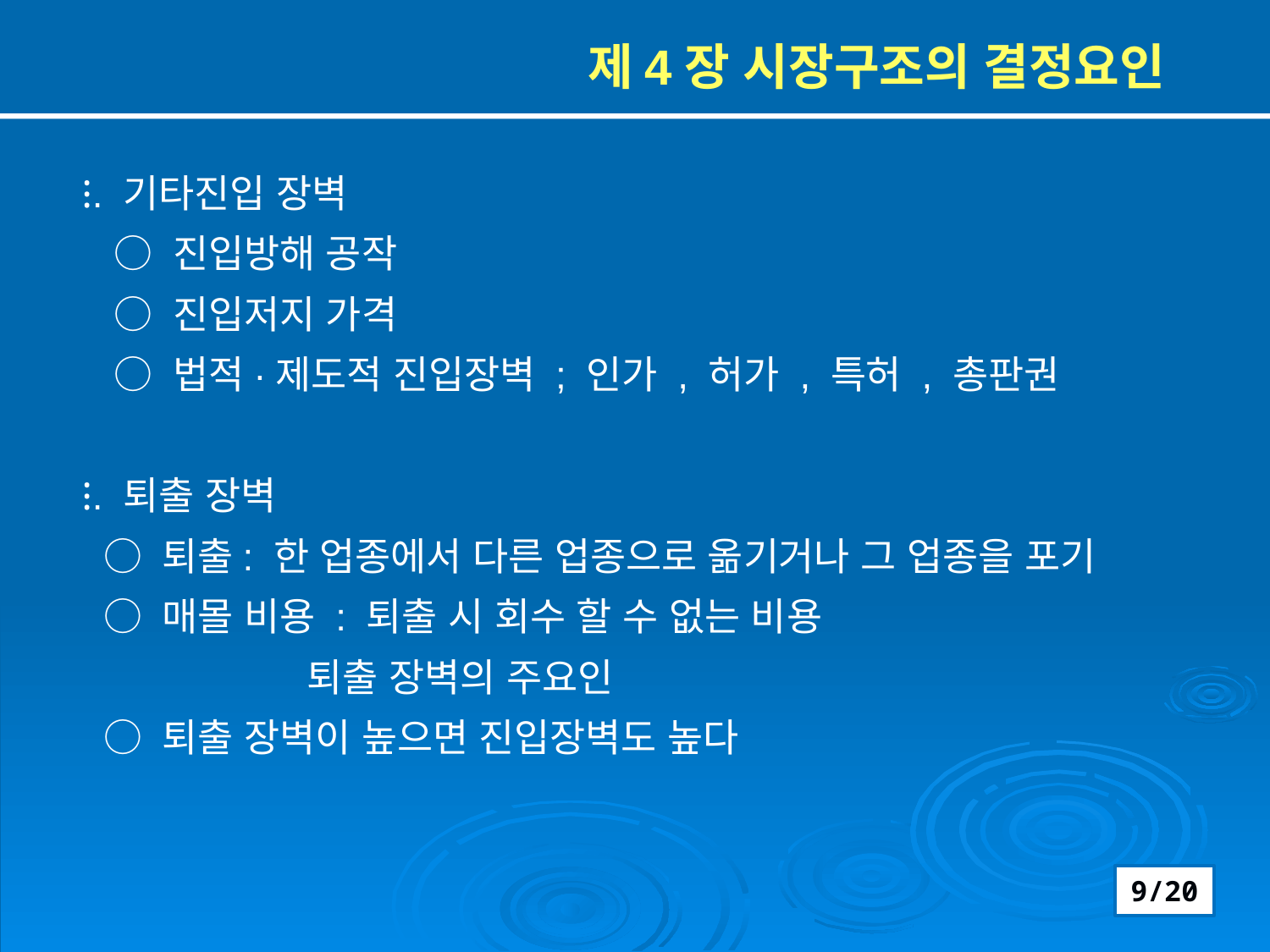

제4장 시장구조의 결정요인

⁝. 기타진입 장벽
   ○ 진입방해 공작
   ○ 진입저지 가격
   ○ 법적·제도적 진입장벽 ; 인가 , 허가 , 특허 , 총판권

⁝. 퇴출 장벽
  ○ 퇴출: 한 업종에서 다른 업종으로 옮기거나 그 업종을 포기
  ○ 매몰 비용 : 퇴출 시 회수 할 수 없는 비용
                    퇴출 장벽의 주요인
  ○ 퇴출 장벽이 높으면 진입장벽도 높다

9/20